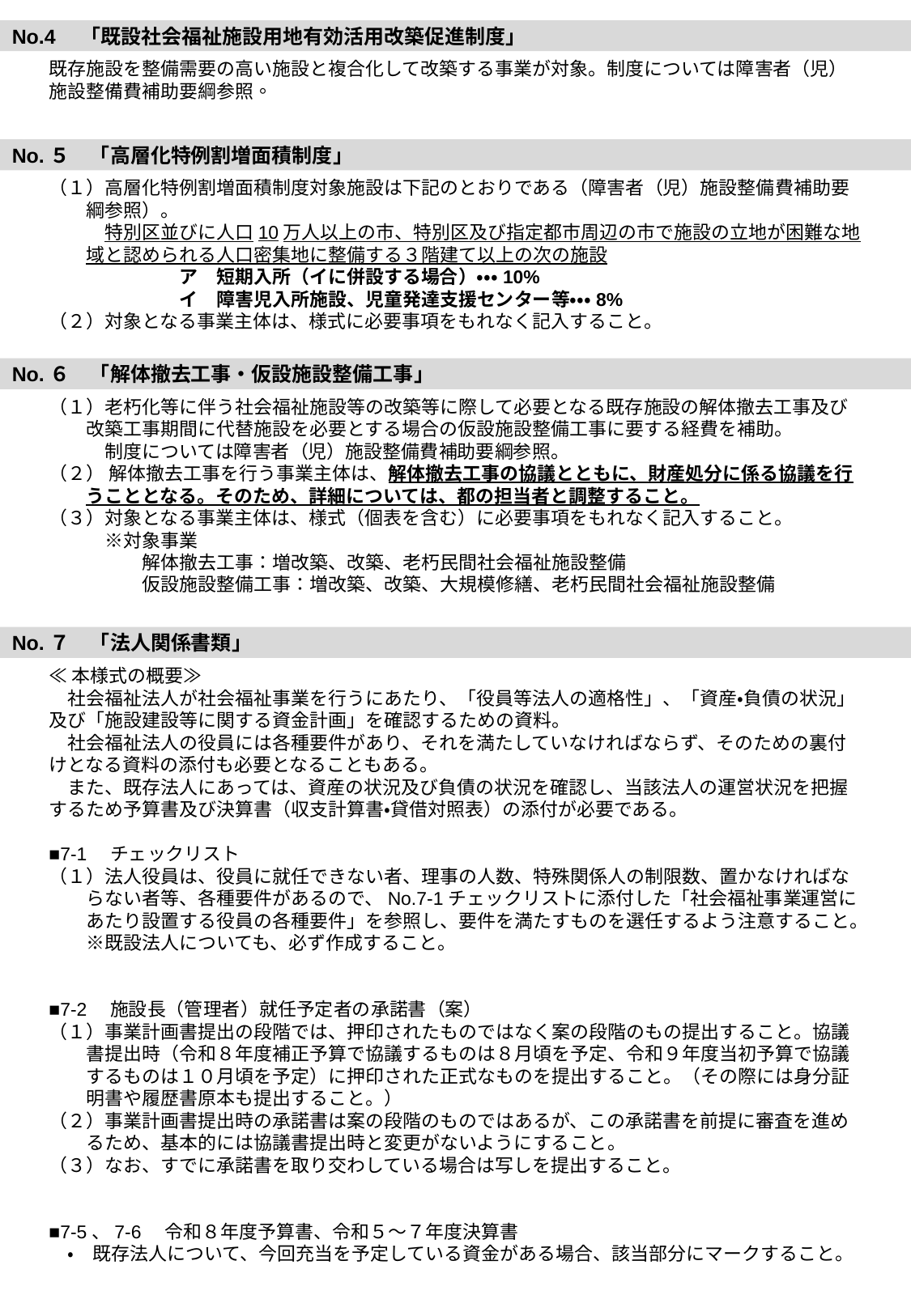

No.4　「既設社会福祉施設用地有効活用改築促進制度」
既存施設を整備需要の高い施設と複合化して改築する事業が対象。制度については障害者（児）施設整備費補助要綱参照。
No.５　「高層化特例割増面積制度」
（１）高層化特例割増面積制度対象施設は下記のとおりである（障害者（児）施設整備費補助要
　　綱参照）。
　　　特別区並びに人口10万人以上の市、特別区及び指定都市周辺の市で施設の立地が困難な地
　　域と認められる人口密集地に整備する３階建て以上の次の施設
　　　　　　　ア　短期入所（イに併設する場合）・・・10%
　　　　　　　イ　障害児入所施設、児童発達支援センター等・・・8%
（２）対象となる事業主体は、様式に必要事項をもれなく記入すること。

No.６　「解体撤去工事・仮設施設整備工事」
（１）老朽化等に伴う社会福祉施設等の改築等に際して必要となる既存施設の解体撤去工事及び
　　改築工事期間に代替施設を必要とする場合の仮設施設整備工事に要する経費を補助。
　　　制度については障害者（児）施設整備費補助要綱参照。
（２） 解体撤去工事を行う事業主体は、解体撤去工事の協議とともに、財産処分に係る協議を行
　　うこととなる。そのため、詳細については、都の担当者と調整すること。
（３）対象となる事業主体は、様式（個表を含む）に必要事項をもれなく記入すること。
　　　※対象事業
　　　　　解体撤去工事：増改築、改築、老朽民間社会福祉施設整備
　　　　　仮設施設整備工事：増改築、改築、大規模修繕、老朽民間社会福祉施設整備
No.７　「法人関係書類」
≪本様式の概要≫
　社会福祉法人が社会福祉事業を行うにあたり、「役員等法人の適格性」、「資産・負債の状況」及び「施設建設等に関する資金計画」を確認するための資料。
　社会福祉法人の役員には各種要件があり、それを満たしていなければならず、そのための裏付けとなる資料の添付も必要となることもある。
　また、既存法人にあっては、資産の状況及び負債の状況を確認し、当該法人の運営状況を把握するため予算書及び決算書（収支計算書・貸借対照表）の添付が必要である。

■7-1　チェックリスト
（１）法人役員は、役員に就任できない者、理事の人数、特殊関係人の制限数、置かなければな
　　らない者等、各種要件があるので、No.7-1チェックリストに添付した「社会福祉事業運営に
　　あたり設置する役員の各種要件」を参照し、要件を満たすものを選任するよう注意すること。
　　※既設法人についても、必ず作成すること。

■7-2　施設長（管理者）就任予定者の承諾書（案）
（１）事業計画書提出の段階では、押印されたものではなく案の段階のもの提出すること。協議
　　書提出時（令和８年度補正予算で協議するものは８月頃を予定、令和９年度当初予算で協議
　　するものは１０月頃を予定）に押印された正式なものを提出すること。（その際には身分証
　　明書や履歴書原本も提出すること。）
（２）事業計画書提出時の承諾書は案の段階のものではあるが、この承諾書を前提に審査を進め
　　るため、基本的には協議書提出時と変更がないようにすること。
（３）なお、すでに承諾書を取り交わしている場合は写しを提出すること。

■7-5、7-6　令和８年度予算書、令和５～７年度決算書
　・　既存法人について、今回充当を予定している資金がある場合、該当部分にマークすること。